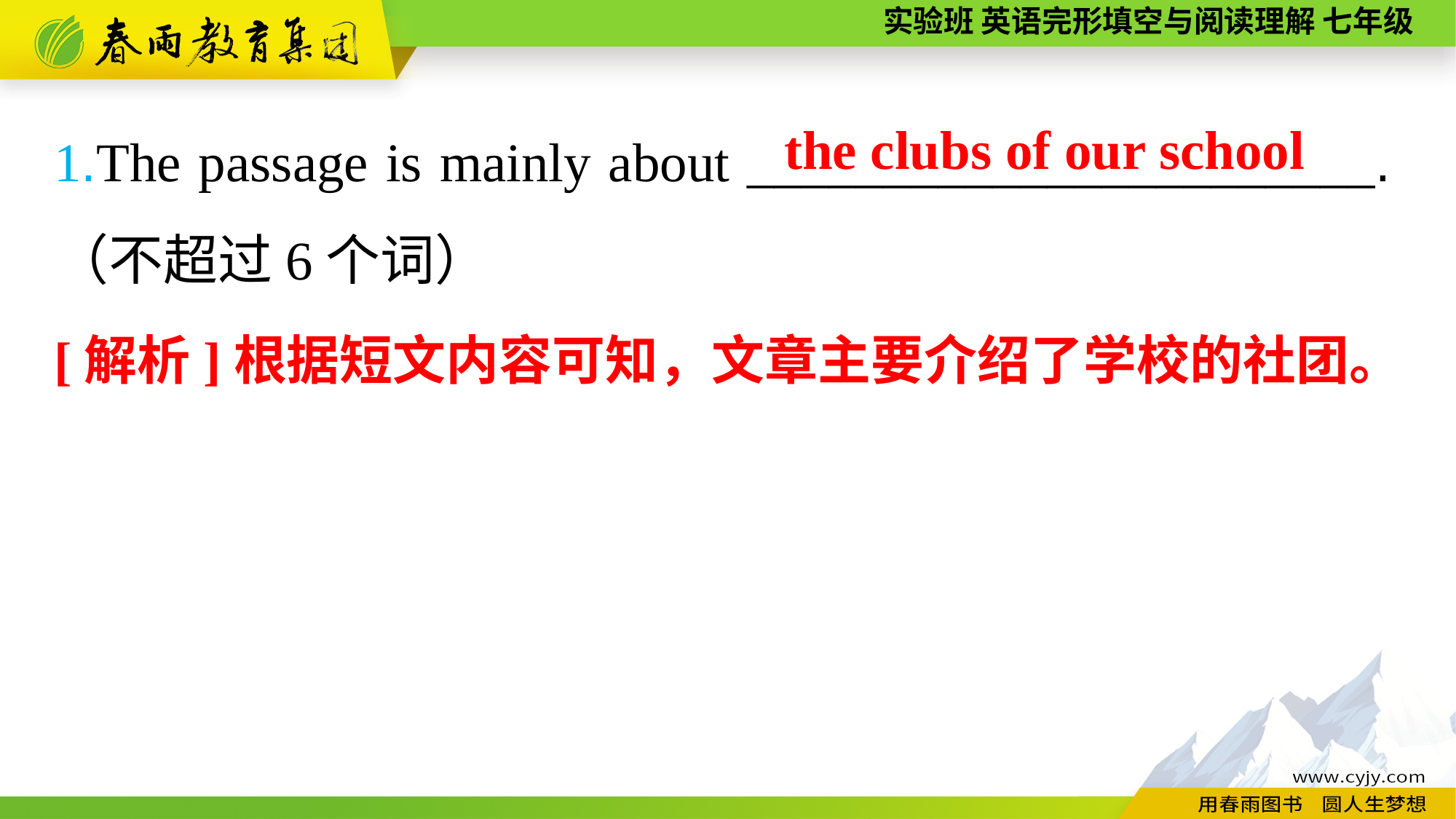

1.The passage is mainly about _______________________.（不超过6个词）
the clubs of our school
[解析]根据短文内容可知，文章主要介绍了学校的社团。